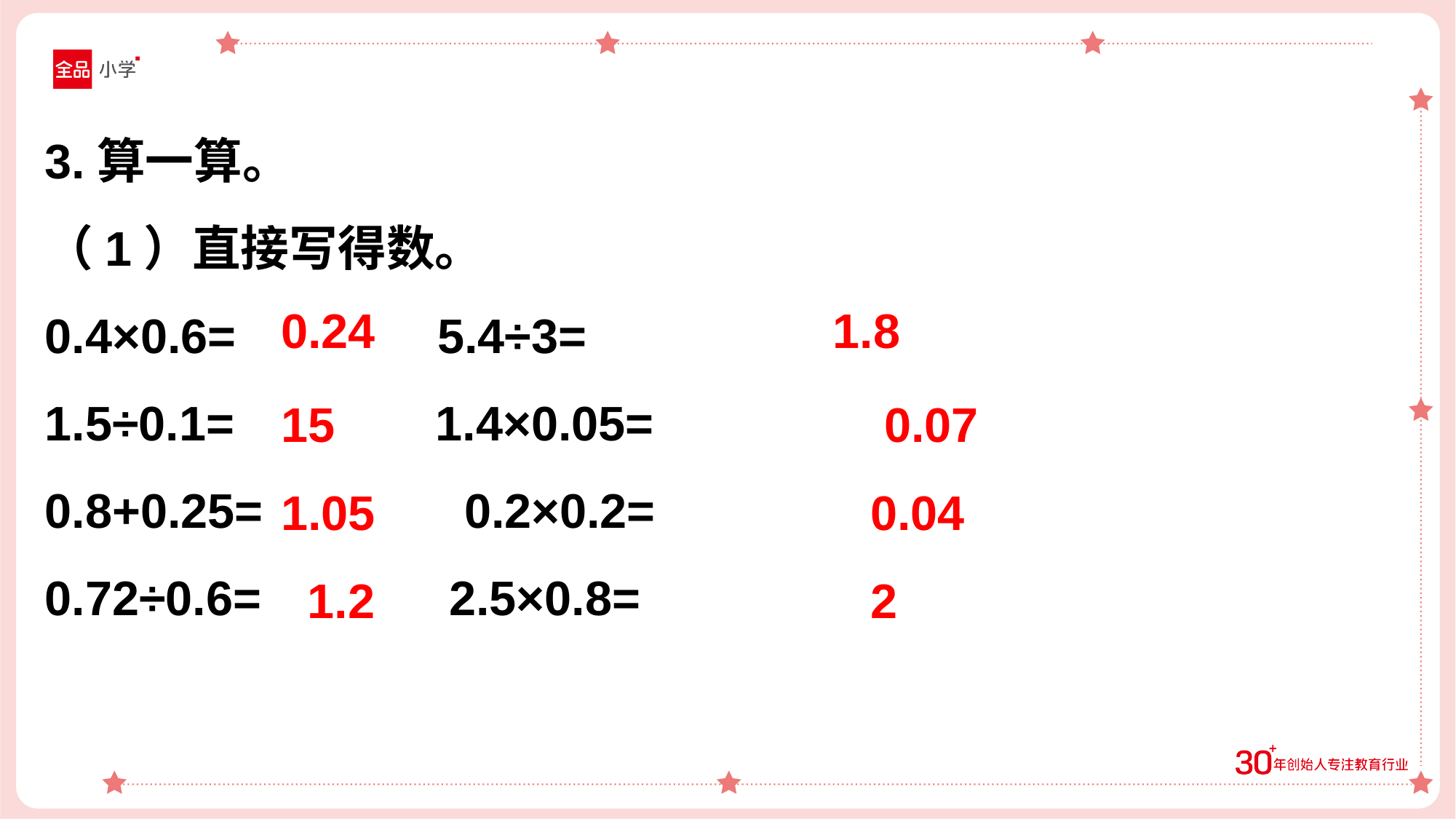

3.算一算。
（1）直接写得数。
0.4×0.6=               5.4÷3=
1.5÷0.1=               1.4×0.05=
0.8+0.25=               0.2×0.2=
0.72÷0.6=              2.5×0.8=
0.24
1.8
15
0.07
1.05
0.04
1.2
2